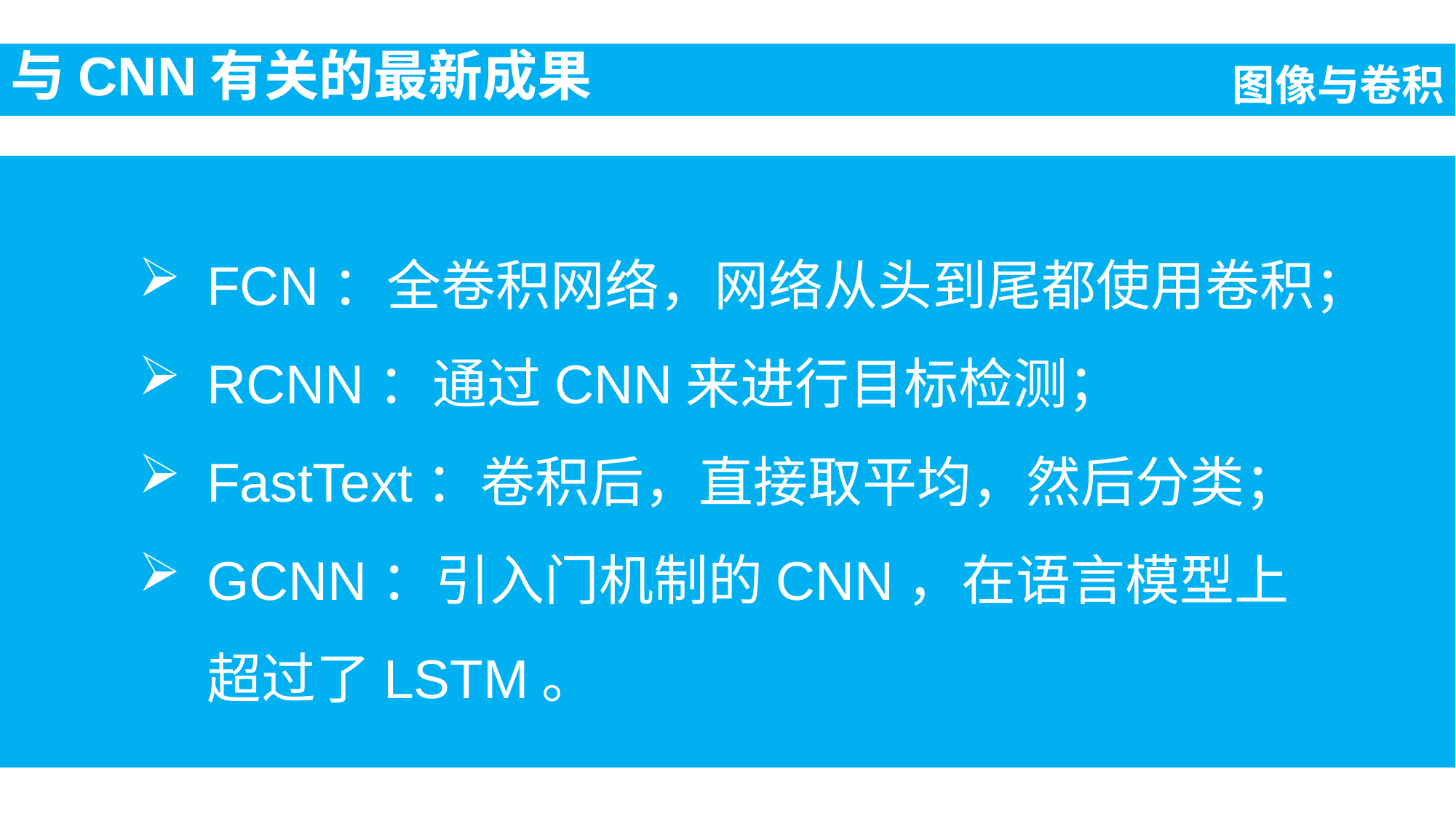

与CNN有关的最新成果
图像与卷积
FCN：全卷积网络，网络从头到尾都使用卷积；
RCNN：通过CNN来进行目标检测；
FastText：卷积后，直接取平均，然后分类；
GCNN：引入门机制的CNN，在语言模型上超过了LSTM。